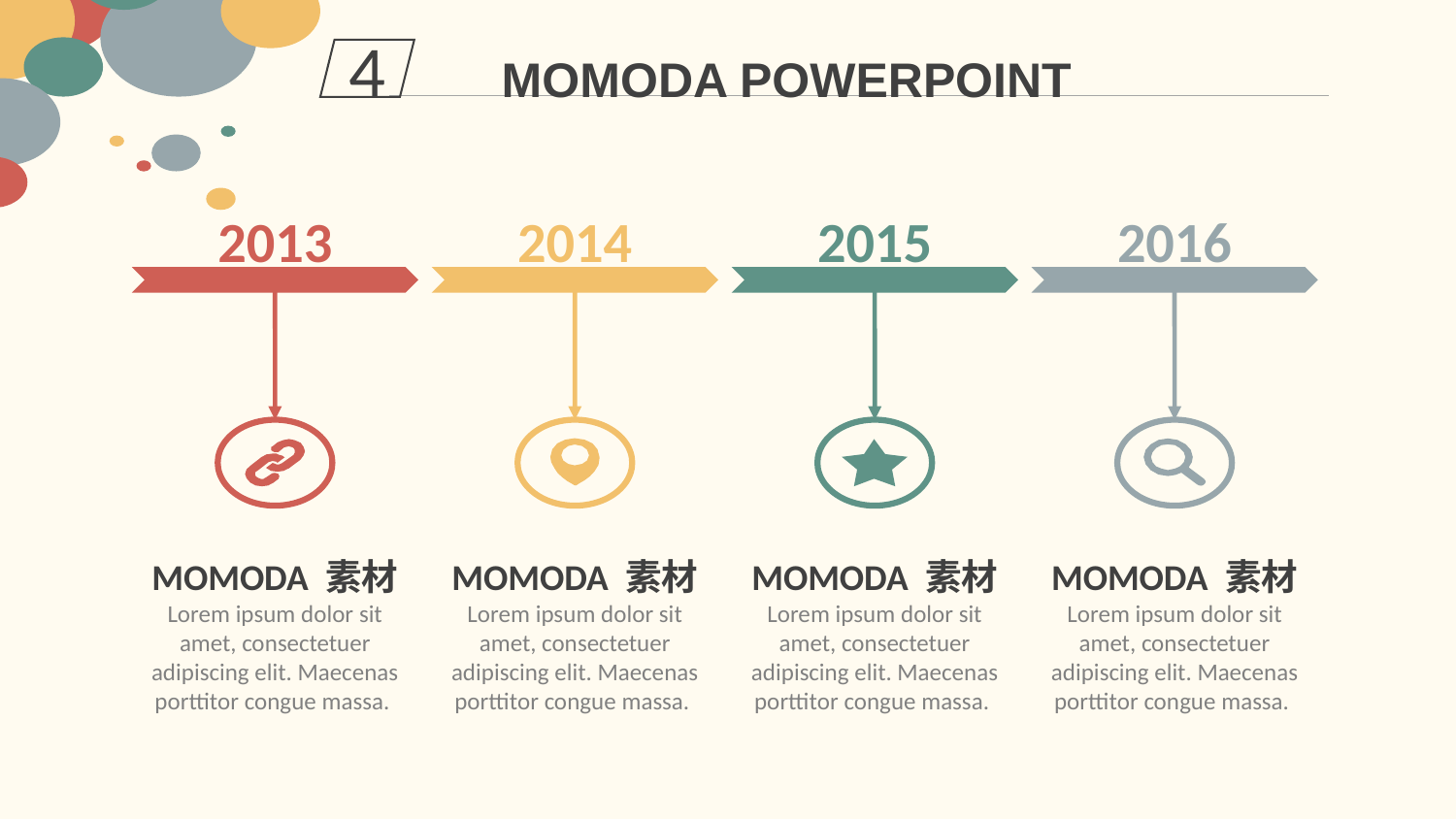

4
MOMODA POWERPOINT
2013
2014
2015
2016

MOMODA 素材
Lorem ipsum dolor sit amet, consectetuer adipiscing elit. Maecenas porttitor congue massa.
MOMODA 素材
Lorem ipsum dolor sit amet, consectetuer adipiscing elit. Maecenas porttitor congue massa.
MOMODA 素材
Lorem ipsum dolor sit amet, consectetuer adipiscing elit. Maecenas porttitor congue massa.
MOMODA 素材
Lorem ipsum dolor sit amet, consectetuer adipiscing elit. Maecenas porttitor congue massa.